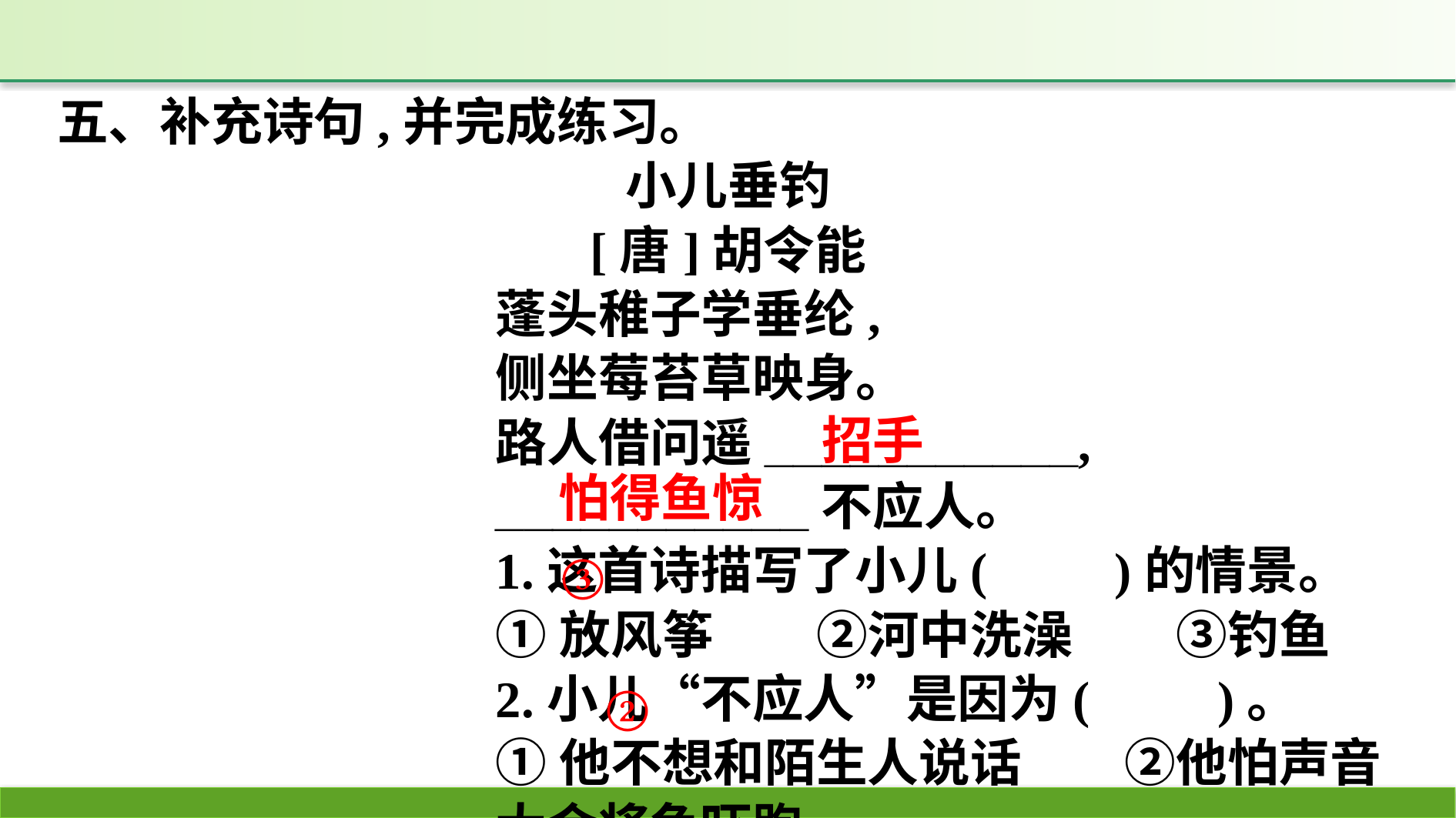

五、补充诗句,并完成练习。
小儿垂钓
[唐]胡令能
蓬头稚子学垂纶,
侧坐莓苔草映身。
路人借问遥___________,
___________不应人。
1.这首诗描写了小儿(　　)的情景。
①放风筝　　②河中洗澡　　③钓鱼
2.小儿“不应人”是因为(　　)。
①他不想和陌生人说话　　②他怕声音大会将鱼吓跑
招手
怕得鱼惊
③
②